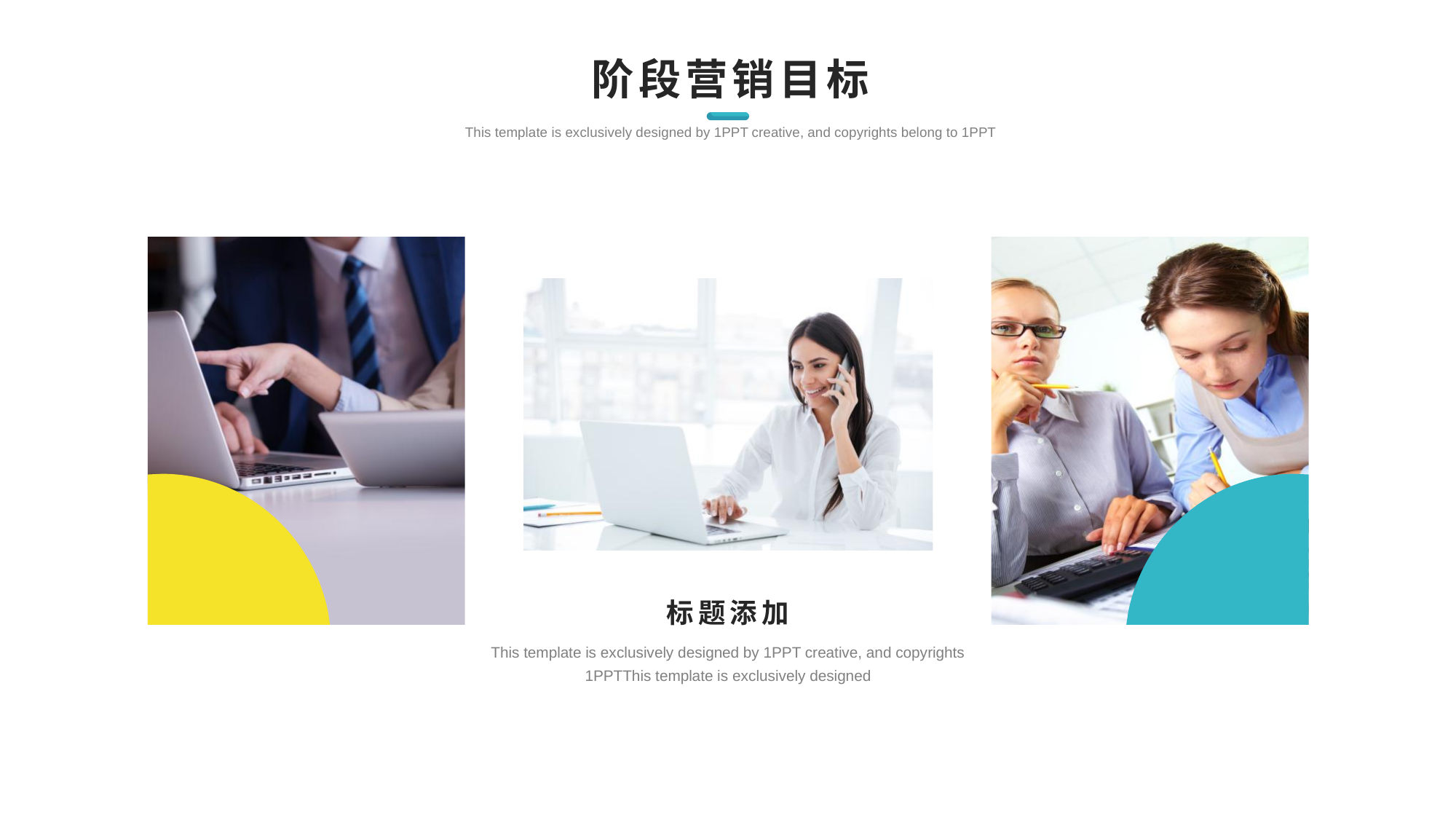

阶段营销目标

This template is exclusively designed by 1PPT creative, and copyrights belong to 1PPT

标题添加
This template is exclusively designed by 1PPT creative, and copyrights 1PPTThis template is exclusively designed